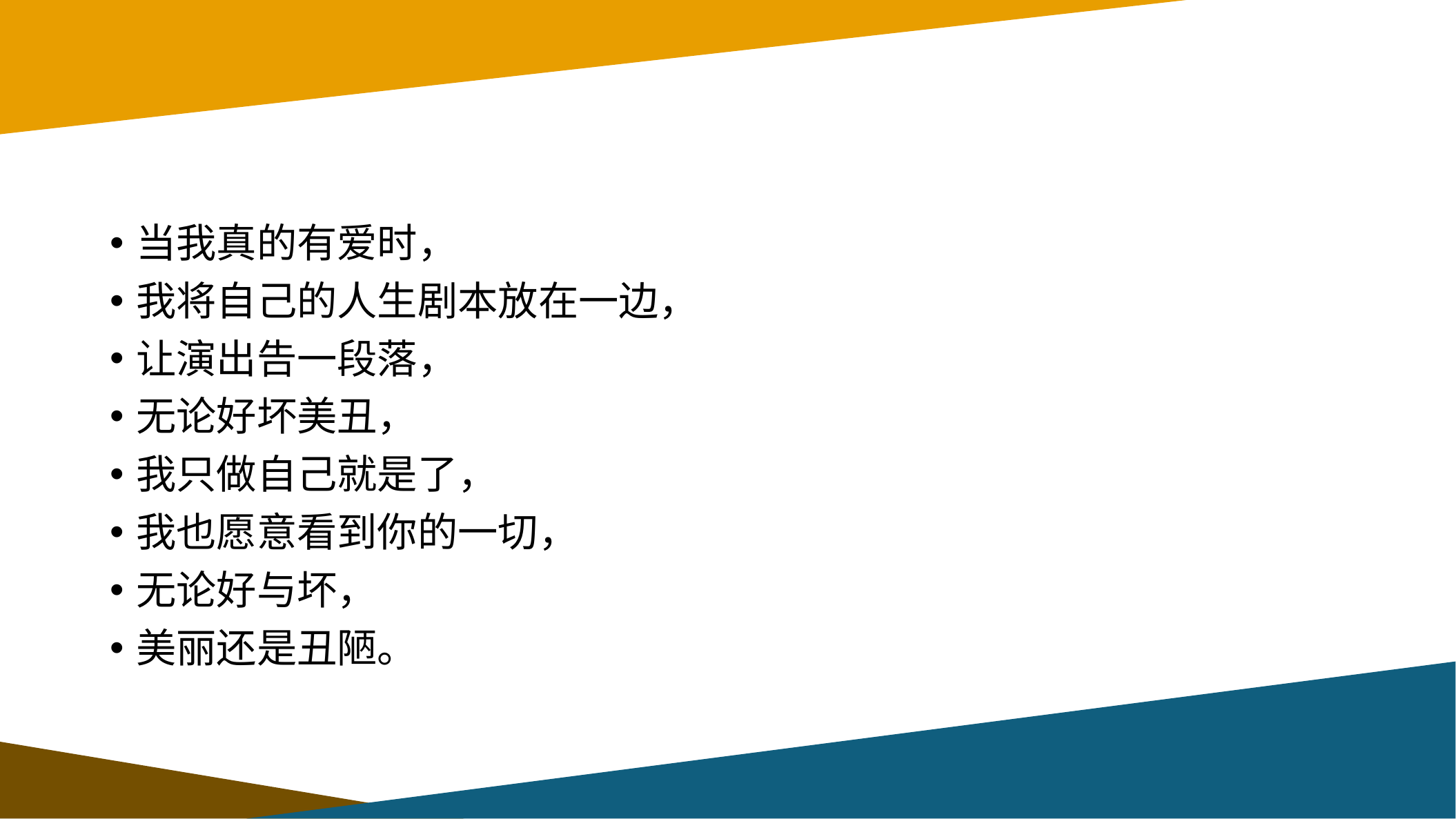

#
当我真的有爱时，
我将自己的人生剧本放在一边，
让演出告一段落，
无论好坏美丑，
我只做自己就是了，
我也愿意看到你的一切，
无论好与坏，
美丽还是丑陋。